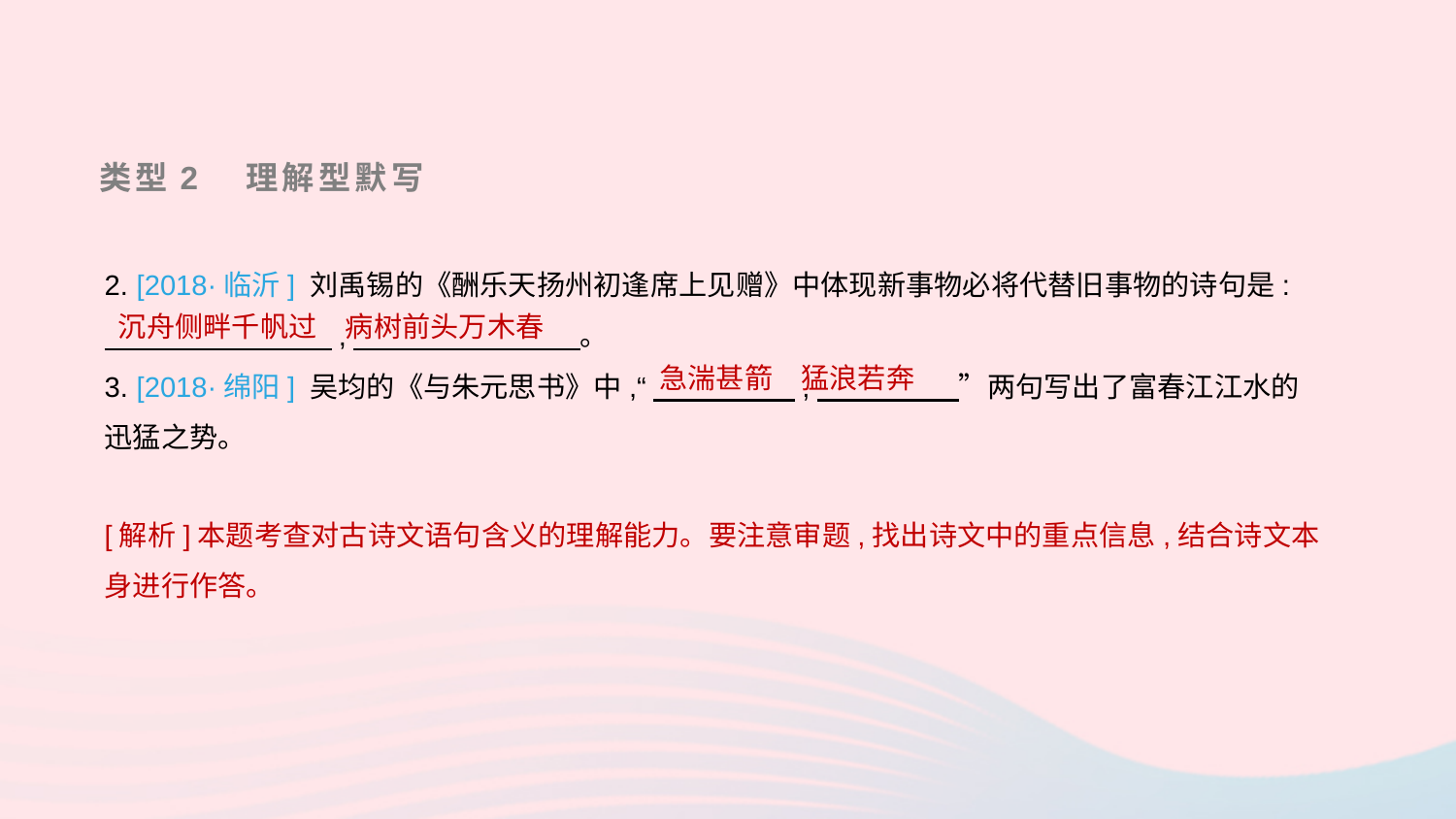

类型2　理解型默写
2. [2018·临沂] 刘禹锡的《酬乐天扬州初逢席上见赠》中体现新事物必将代替旧事物的诗句是:
　　　　　　　　,　　　　　　　　。
3. [2018·绵阳] 吴均的《与朱元思书》中,“　　　　　,　　　　　”两句写出了富春江江水的迅猛之势。

沉舟侧畔千帆过　病树前头万木春
急湍甚箭　猛浪若奔
[解析]本题考查对古诗文语句含义的理解能力。要注意审题,找出诗文中的重点信息,结合诗文本身进行作答。